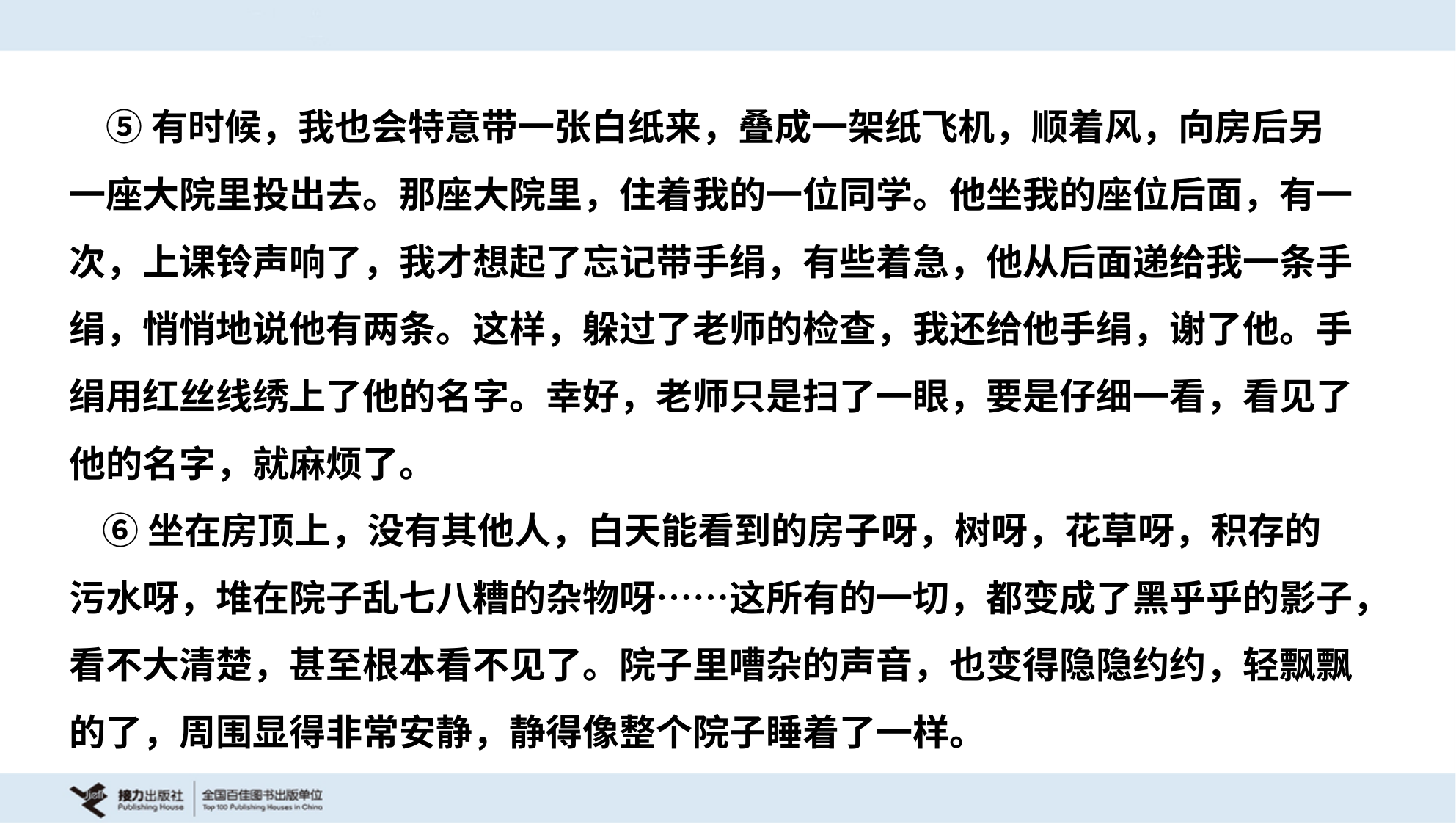

⑤有时候，我也会特意带一张白纸来，叠成一架纸飞机，顺着风，向房后另
一座大院里投出去。那座大院里，住着我的一位同学。他坐我的座位后面，有一
次，上课铃声响了，我才想起了忘记带手绢，有些着急，他从后面递给我一条手
绢，悄悄地说他有两条。这样，躲过了老师的检查，我还给他手绢，谢了他。手
绢用红丝线绣上了他的名字。幸好，老师只是扫了一眼，要是仔细一看，看见了
他的名字，就麻烦了。
    ⑥坐在房顶上，没有其他人，白天能看到的房子呀，树呀，花草呀，积存的
污水呀，堆在院子乱七八糟的杂物呀……这所有的一切，都变成了黑乎乎的影子，
看不大清楚，甚至根本看不见了。院子里嘈杂的声音，也变得隐隐约约，轻飘飘
的了，周围显得非常安静，静得像整个院子睡着了一样。